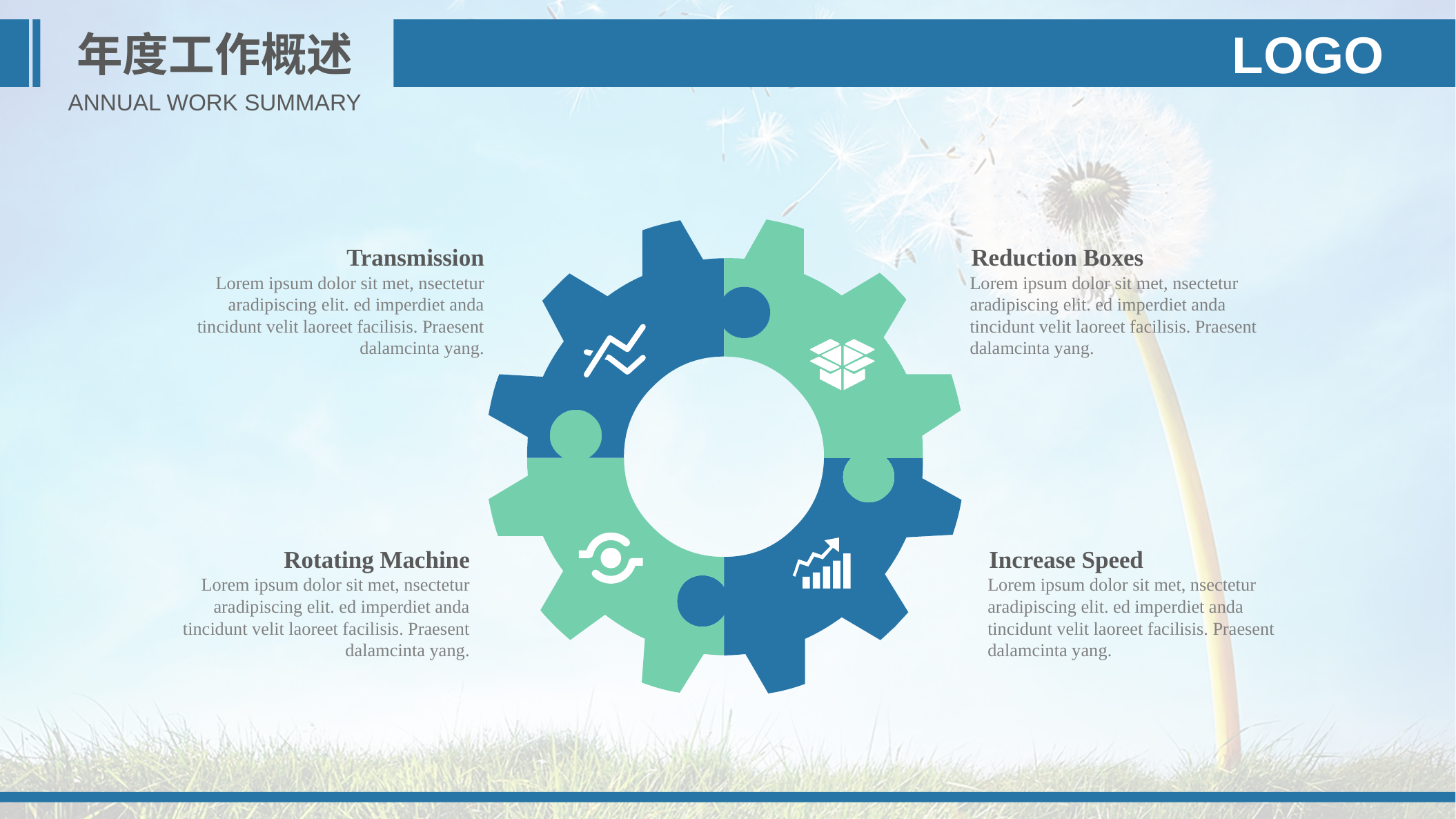

年度工作概述
LOGO
ANNUAL WORK SUMMARY

Transmission
Lorem ipsum dolor sit met, nsectetur aradipiscing elit. ed imperdiet anda tincidunt velit laoreet facilisis. Praesent dalamcinta yang.
Reduction Boxes
Lorem ipsum dolor sit met, nsectetur aradipiscing elit. ed imperdiet anda tincidunt velit laoreet facilisis. Praesent dalamcinta yang.
Rotating Machine
Lorem ipsum dolor sit met, nsectetur aradipiscing elit. ed imperdiet anda tincidunt velit laoreet facilisis. Praesent dalamcinta yang.
Increase Speed
Lorem ipsum dolor sit met, nsectetur aradipiscing elit. ed imperdiet anda tincidunt velit laoreet facilisis. Praesent dalamcinta yang.